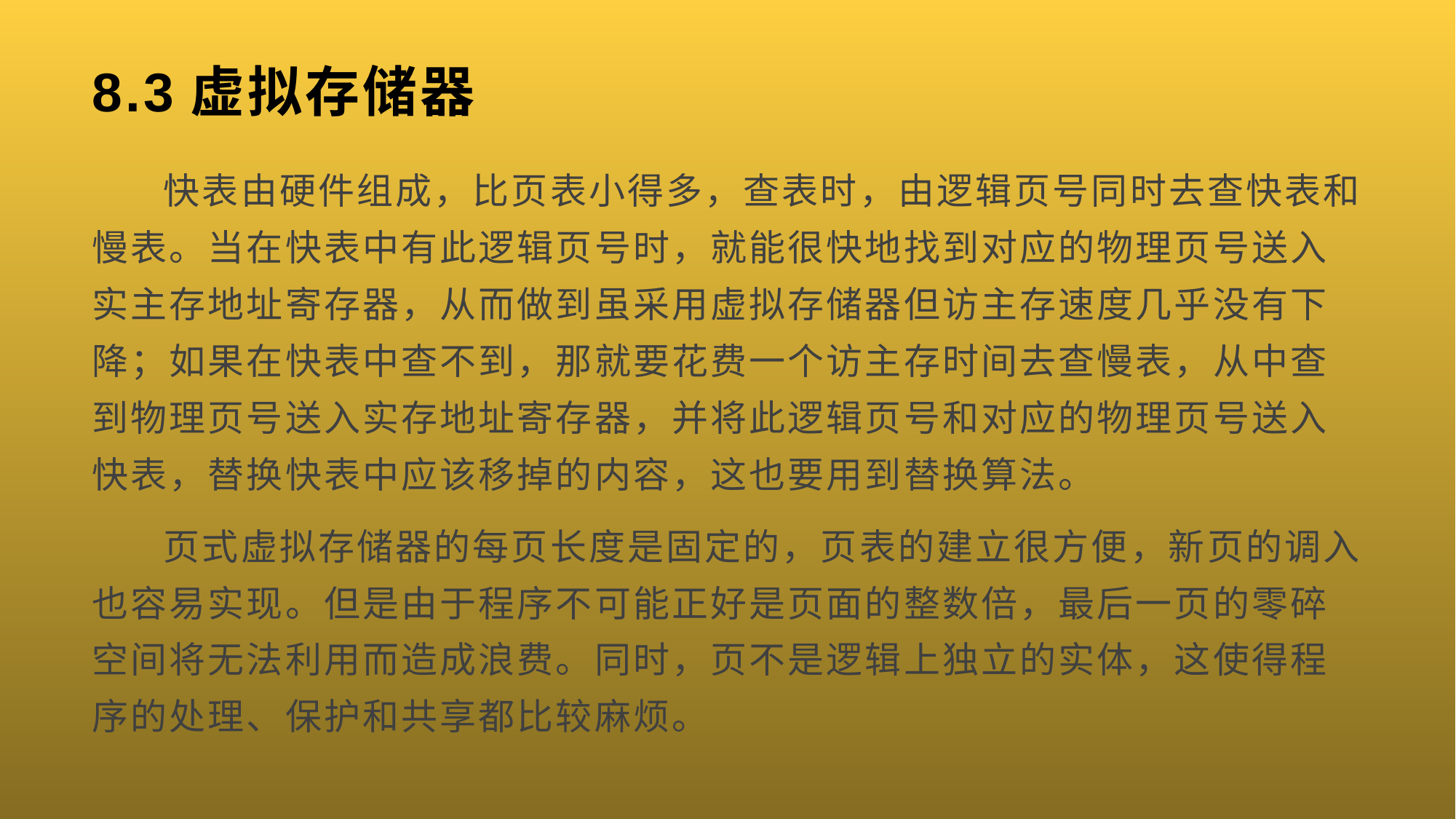

# 8.3虚拟存储器
      快表由硬件组成，比页表小得多，查表时，由逻辑页号同时去查快表和慢表。当在快表中有此逻辑页号时，就能很快地找到对应的物理页号送入实主存地址寄存器，从而做到虽采用虚拟存储器但访主存速度几乎没有下降；如果在快表中查不到，那就要花费一个访主存时间去查慢表，从中查到物理页号送入实存地址寄存器，并将此逻辑页号和对应的物理页号送入快表，替换快表中应该移掉的内容，这也要用到替换算法。
      页式虚拟存储器的每页长度是固定的，页表的建立很方便，新页的调入也容易实现。但是由于程序不可能正好是页面的整数倍，最后一页的零碎空间将无法利用而造成浪费。同时，页不是逻辑上独立的实体，这使得程序的处理、保护和共享都比较麻烦。